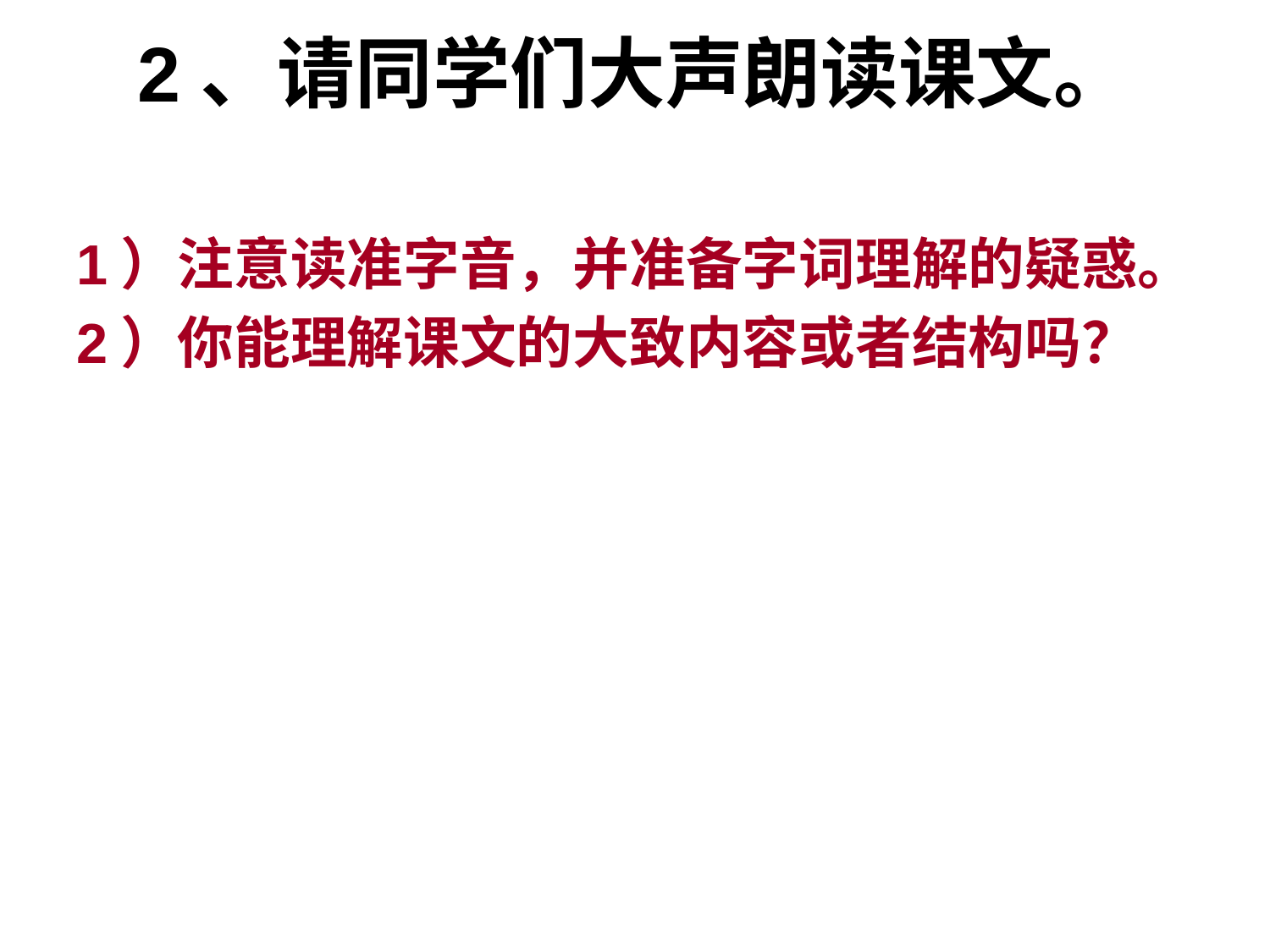

# 2、请同学们大声朗读课文。
1）注意读准字音，并准备字词理解的疑惑。
2）你能理解课文的大致内容或者结构吗？